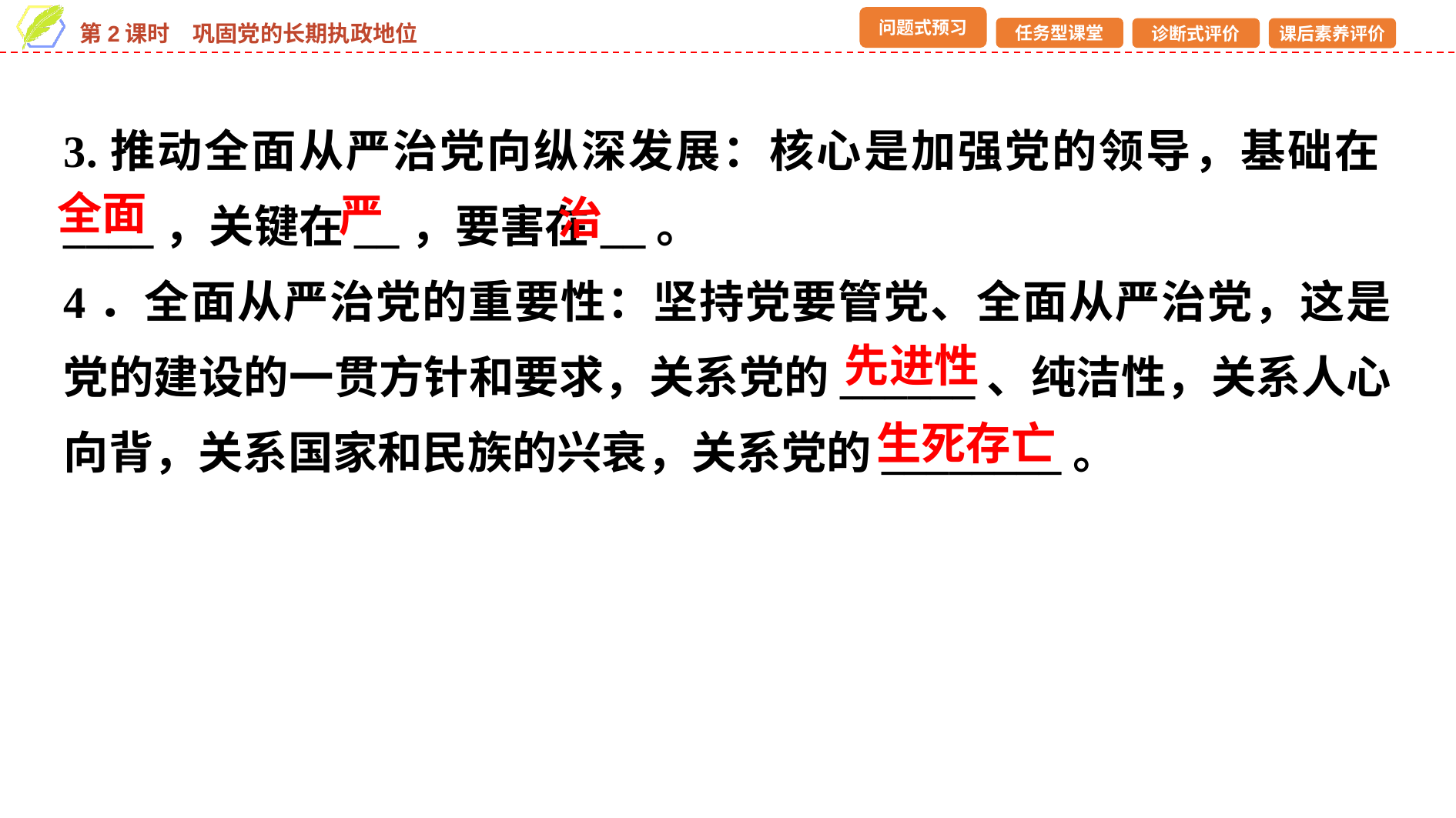

3.推动全面从严治党向纵深发展：核心是加强党的领导，基础在____，关键在__，要害在__。
4．全面从严治党的重要性：坚持党要管党、全面从严治党，这是党的建设的一贯方针和要求，关系党的______、纯洁性，关系人心向背，关系国家和民族的兴衰，关系党的________。
全面
严
治
先进性
生死存亡